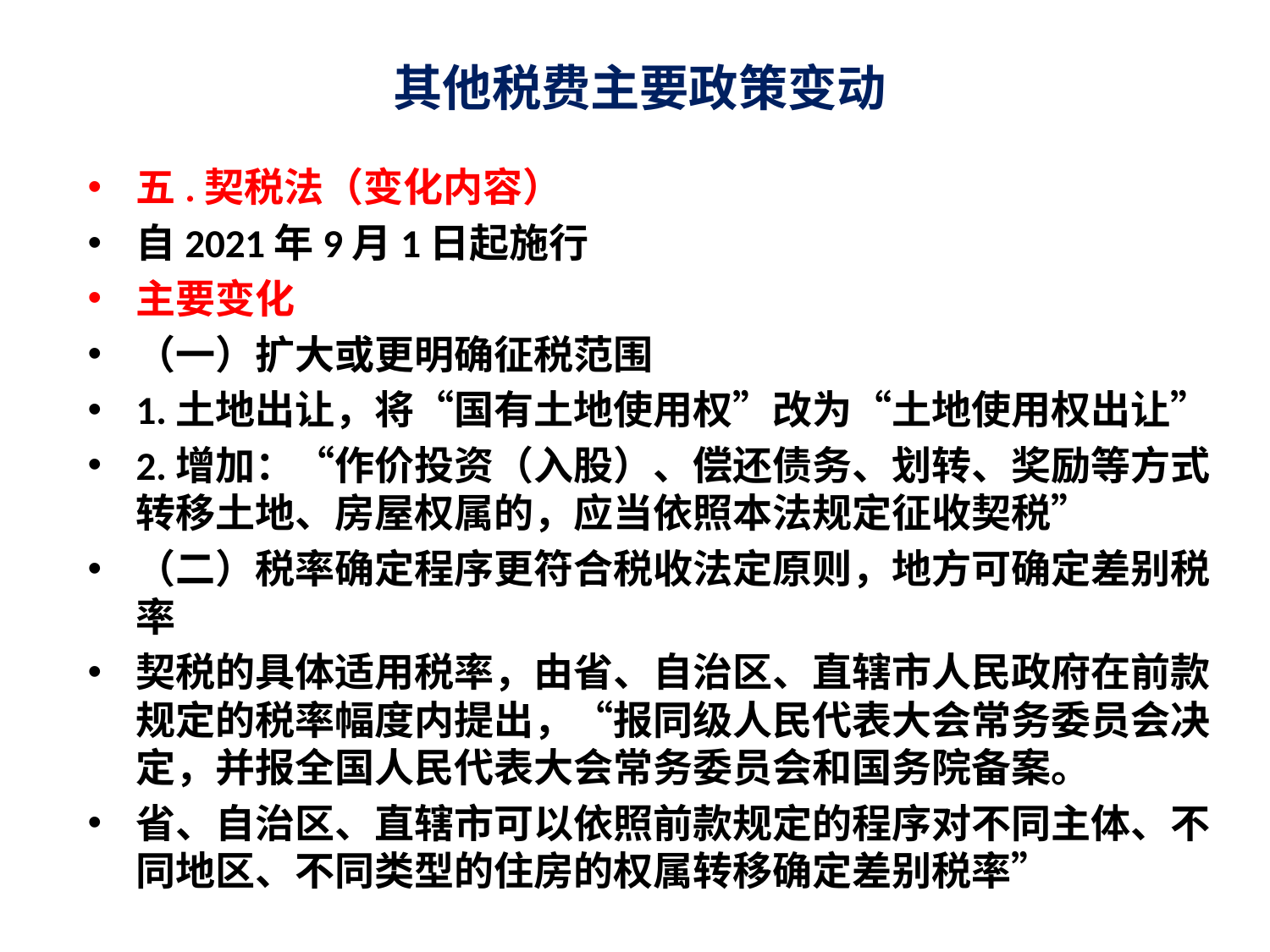

# 其他税费主要政策变动
五.契税法（变化内容）
自2021年9月1日起施行
主要变化
（一）扩大或更明确征税范围
1.土地出让，将“国有土地使用权”改为“土地使用权出让”
2.增加：“作价投资（入股）、偿还债务、划转、奖励等方式转移土地、房屋权属的，应当依照本法规定征收契税”
（二）税率确定程序更符合税收法定原则，地方可确定差别税率
契税的具体适用税率，由省、自治区、直辖市人民政府在前款规定的税率幅度内提出，“报同级人民代表大会常务委员会决定，并报全国人民代表大会常务委员会和国务院备案。
省、自治区、直辖市可以依照前款规定的程序对不同主体、不同地区、不同类型的住房的权属转移确定差别税率”